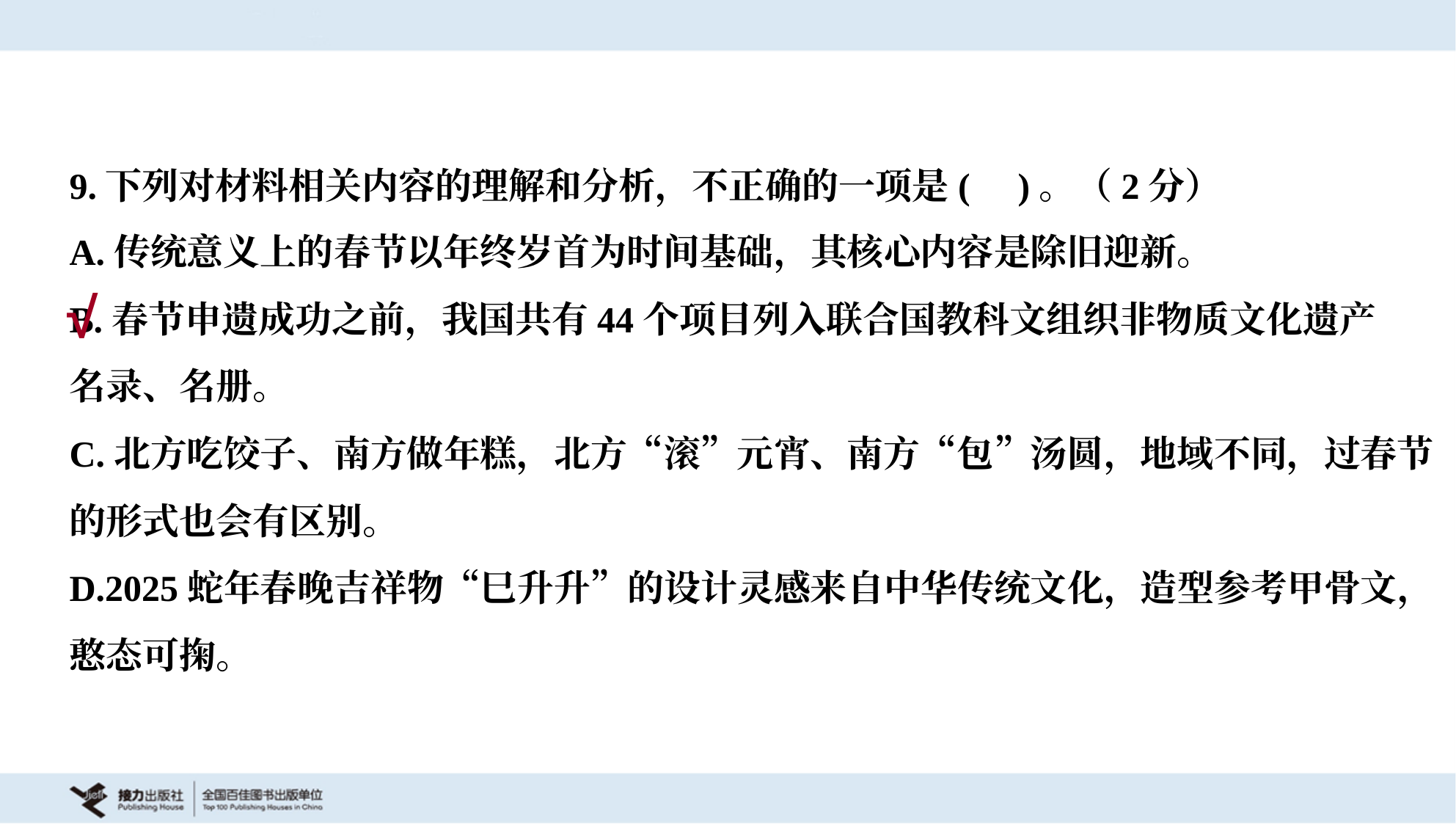

9.下列对材料相关内容的理解和分析，不正确的一项是(     )。（2分）
A.传统意义上的春节以年终岁首为时间基础，其核心内容是除旧迎新。
B.春节申遗成功之前，我国共有44个项目列入联合国教科文组织非物质文化遗产
名录、名册。
C.北方吃饺子、南方做年糕，北方“滚”元宵、南方“包”汤圆，地域不同，过春节
的形式也会有区别。
D.2025蛇年春晚吉祥物“巳升升”的设计灵感来自中华传统文化，造型参考甲骨文，
憨态可掬。
√